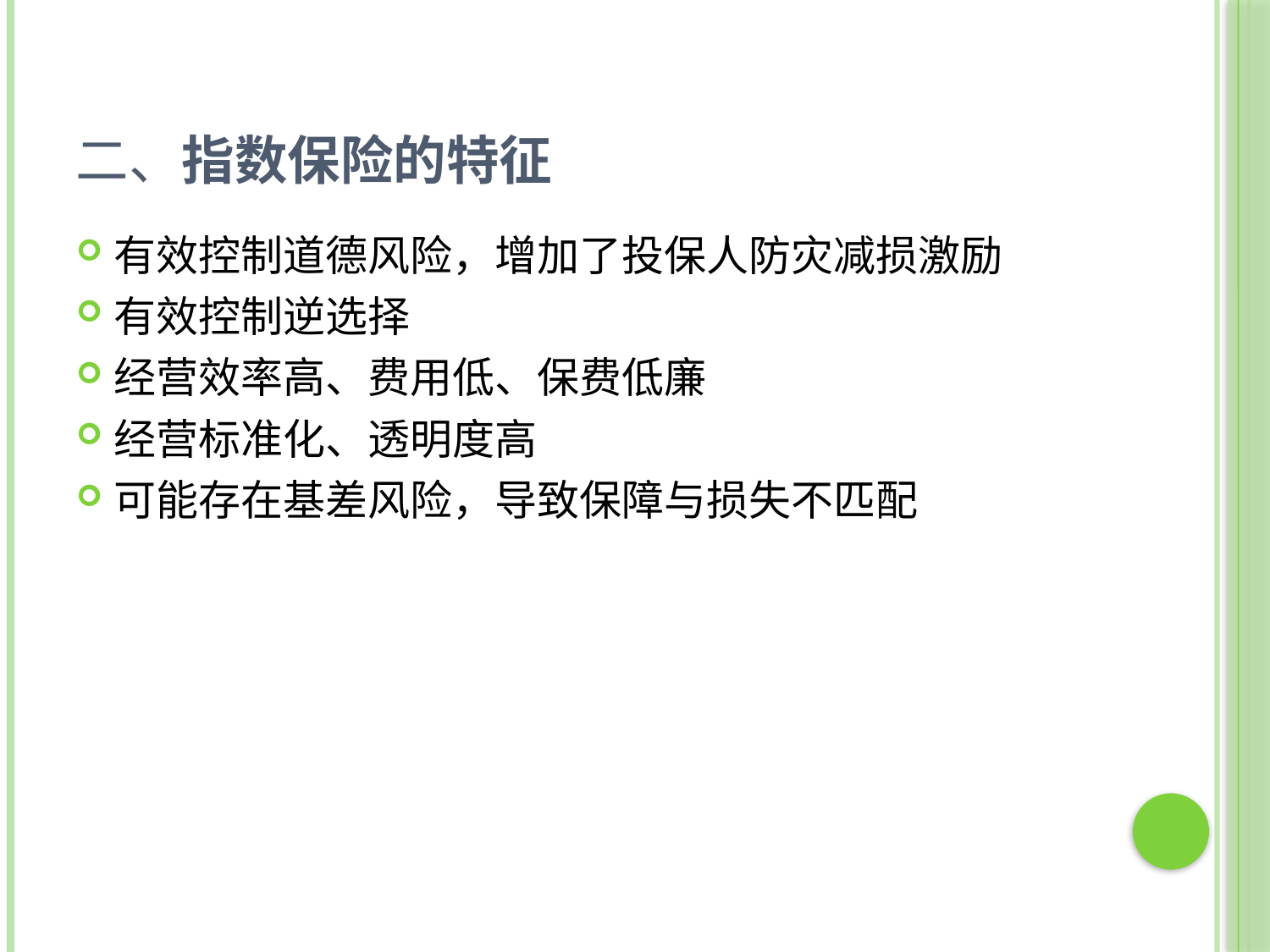

# 二、指数保险的特征
有效控制道德风险，增加了投保人防灾减损激励
有效控制逆选择
经营效率高、费用低、保费低廉
经营标准化、透明度高
可能存在基差风险，导致保障与损失不匹配